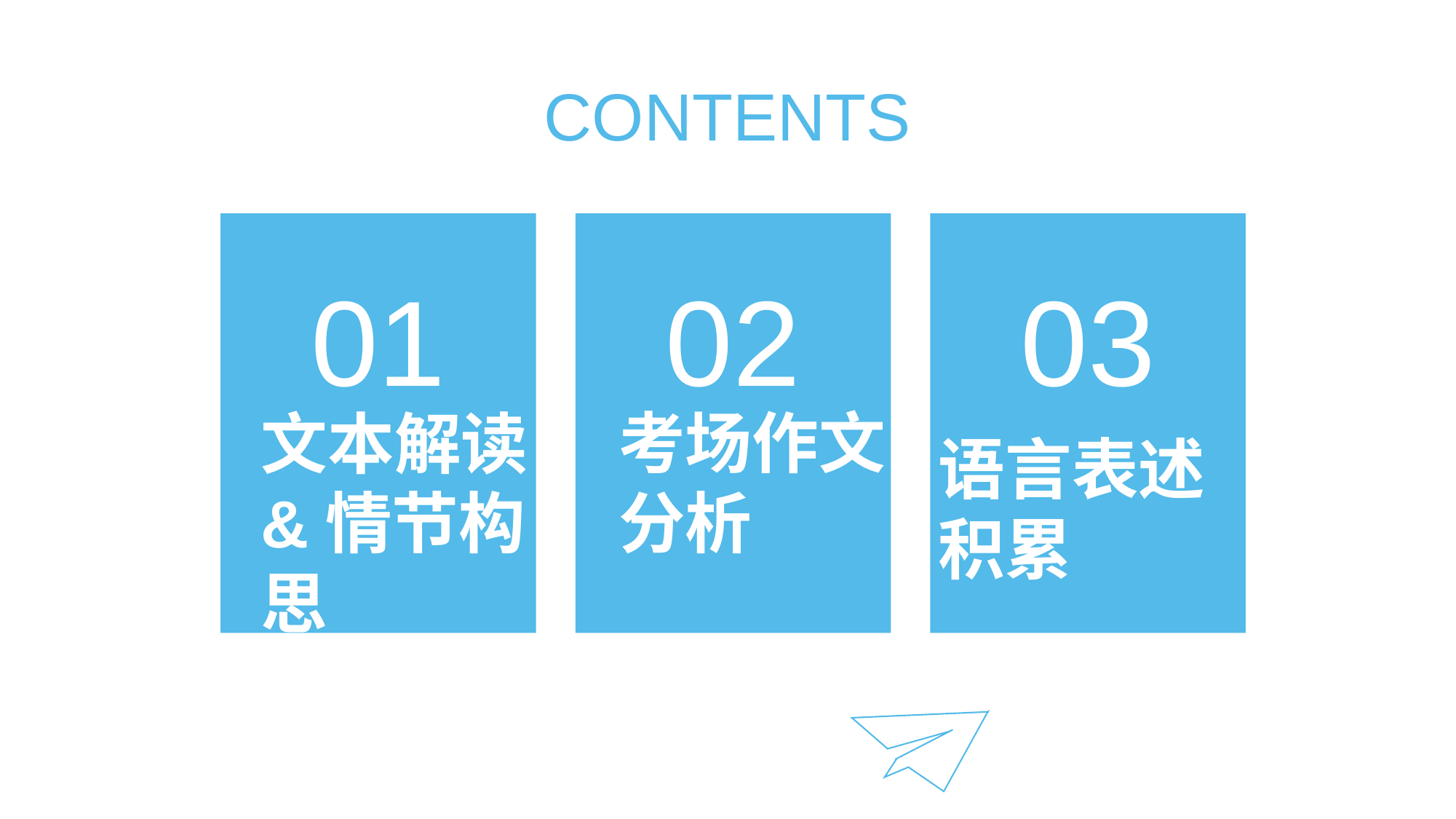

CONTENTS

01
02
03
文本解读&情节构思

考场作文分析

语言表述
积累
HEADLINE HERE
Thought for customer service "is the sacred mission of hi design.